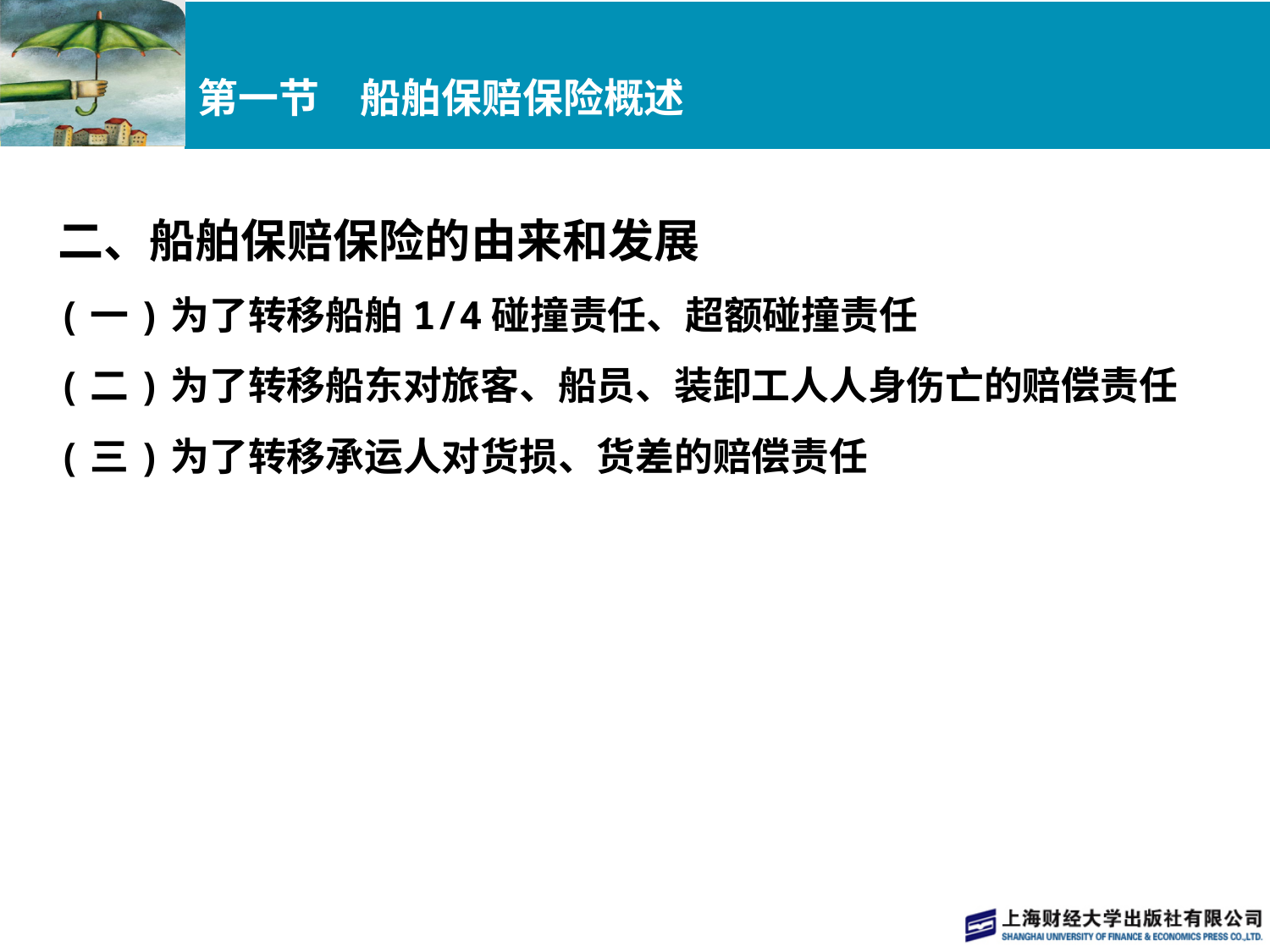

# 第一节　船舶保赔保险概述
二、船舶保赔保险的由来和发展
(一)为了转移船舶1/4碰撞责任、超额碰撞责任
(二)为了转移船东对旅客、船员、装卸工人人身伤亡的赔偿责任
(三)为了转移承运人对货损、货差的赔偿责任